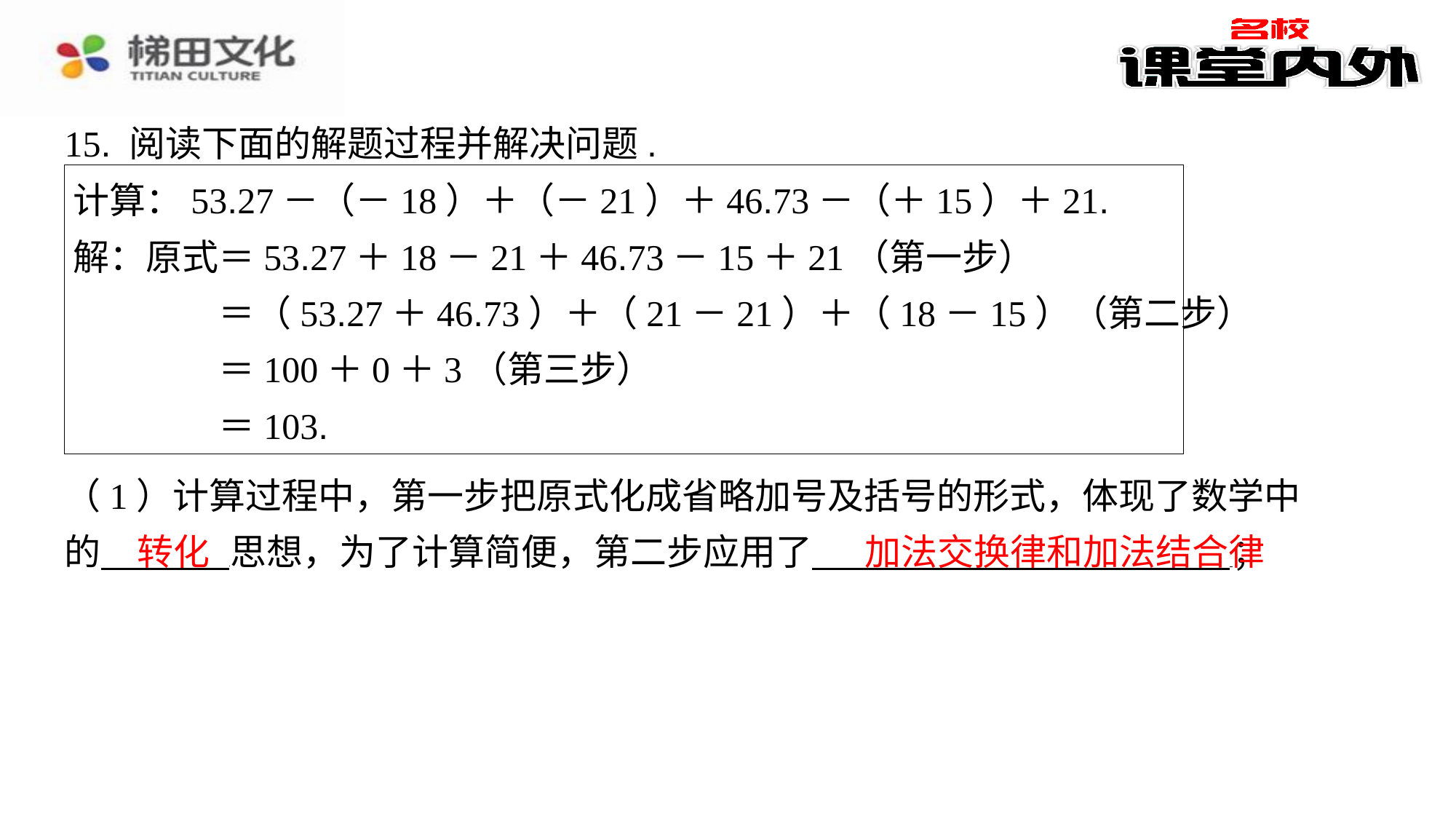

15. 阅读下面的解题过程并解决问题.
计算：53.27－（－18）＋（－21）＋46.73－（＋15）＋21.
解：原式＝53.27＋18－21＋46.73－15＋21（第一步）
＝（53.27＋46.73）＋（21－21）＋（18－15）（第二步）
＝100＋0＋3（第三步）
＝103.
（1）计算过程中，第一步把原式化成省略加号及括号的形式，体现了数学中
的                    思想，为了计算简便，第二步应用了                                                               ⁠；
转化
加法交换律和加法结合律